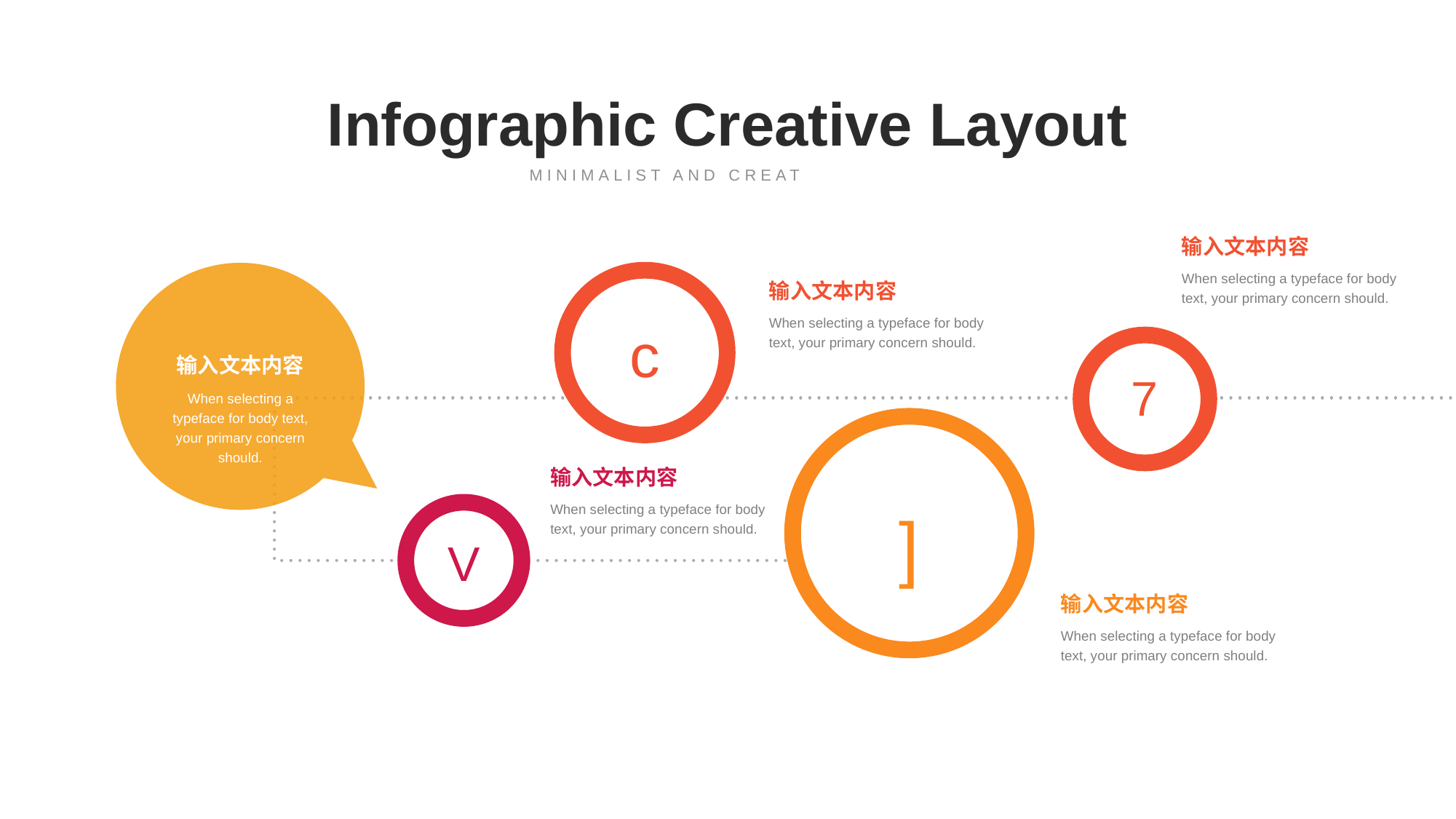

Infographic Creative Layout
MINIMALIST AND CREATIVE THEME
输入文本内容
When selecting a typeface for body text, your primary concern should.

输入文本内容
When selecting a typeface for body text, your primary concern should.
c

输入文本内容
When selecting a typeface for body text, your primary concern should.
7

输入文本内容
When selecting a typeface for body text, your primary concern should.
]

V
输入文本内容
When selecting a typeface for body text, your primary concern should.